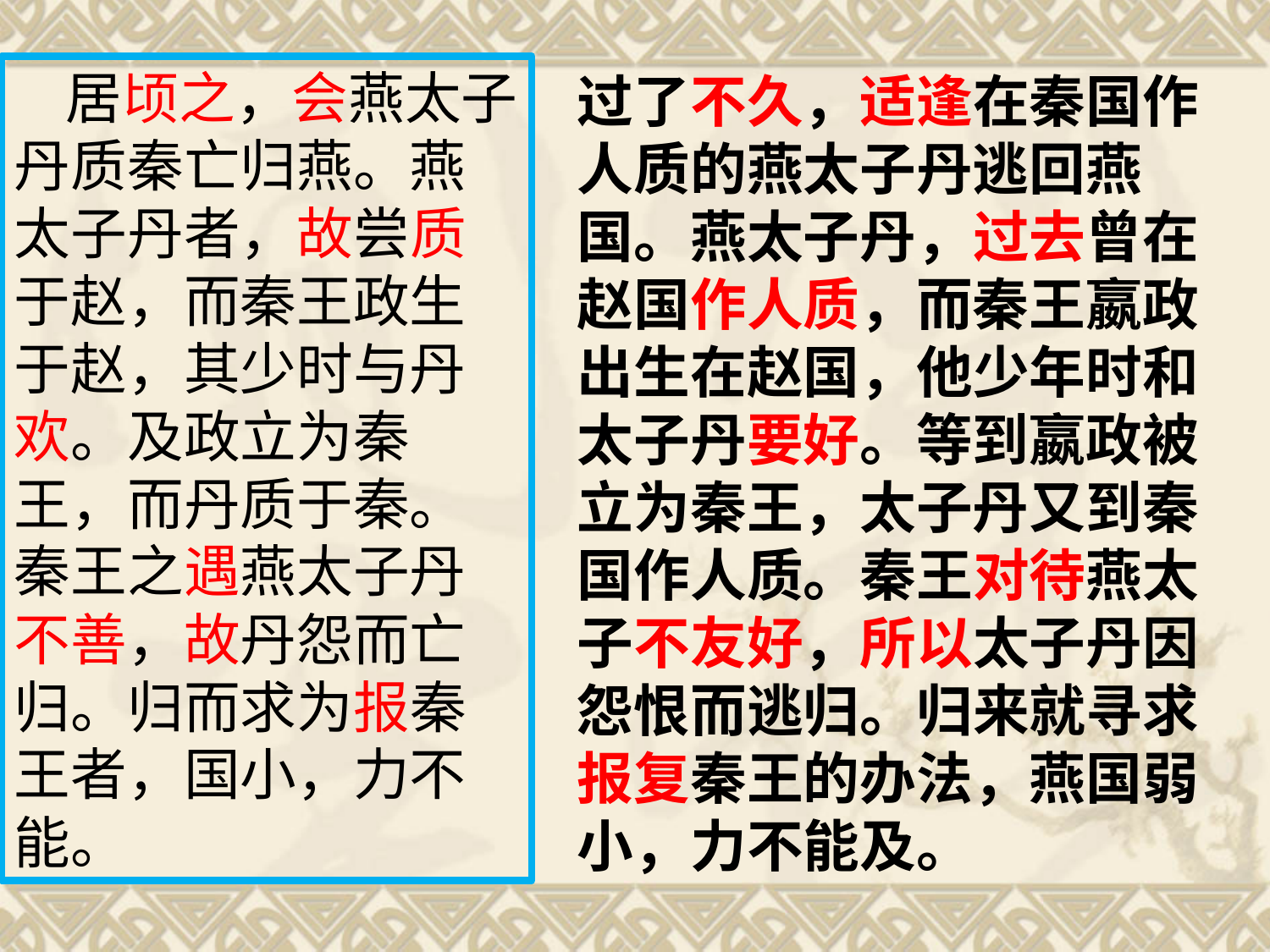

居顷之，会燕太子丹质秦亡归燕。燕太子丹者，故尝质于赵，而秦王政生于赵，其少时与丹欢。及政立为秦王，而丹质于秦。秦王之遇燕太子丹不善，故丹怨而亡归。归而求为报秦王者，国小，力不能。
过了不久，适逢在秦国作人质的燕太子丹逃回燕国。燕太子丹，过去曾在赵国作人质，而秦王嬴政出生在赵国，他少年时和太子丹要好。等到嬴政被立为秦王，太子丹又到秦国作人质。秦王对待燕太子不友好，所以太子丹因怨恨而逃归。归来就寻求报复秦王的办法，燕国弱小，力不能及。